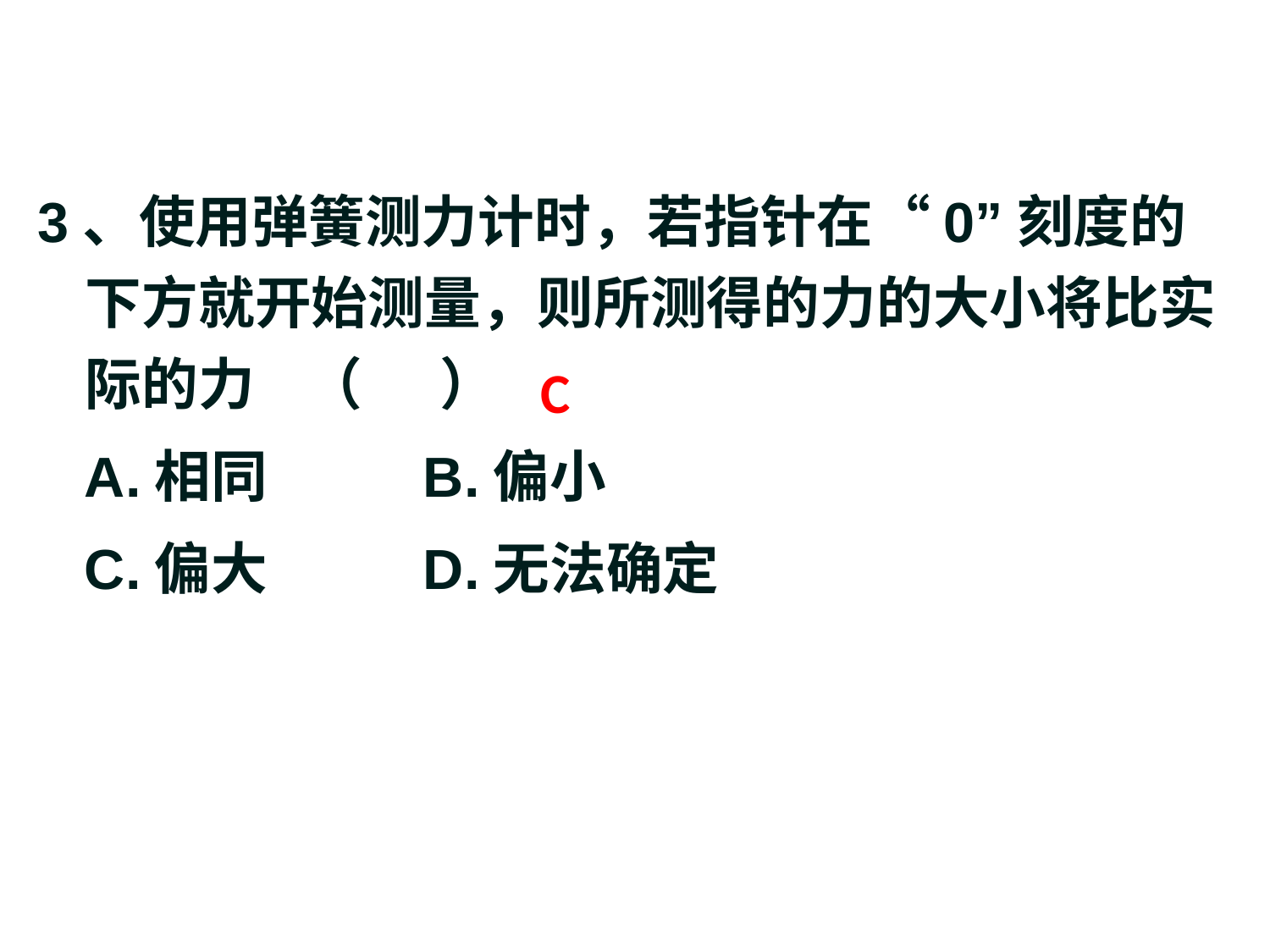

3、使用弹簧测力计时，若指针在“0”刻度的下方就开始测量，则所测得的力的大小将比实际的力    （      ）
   A.相同           B.偏小
   C.偏大           D.无法确定
C